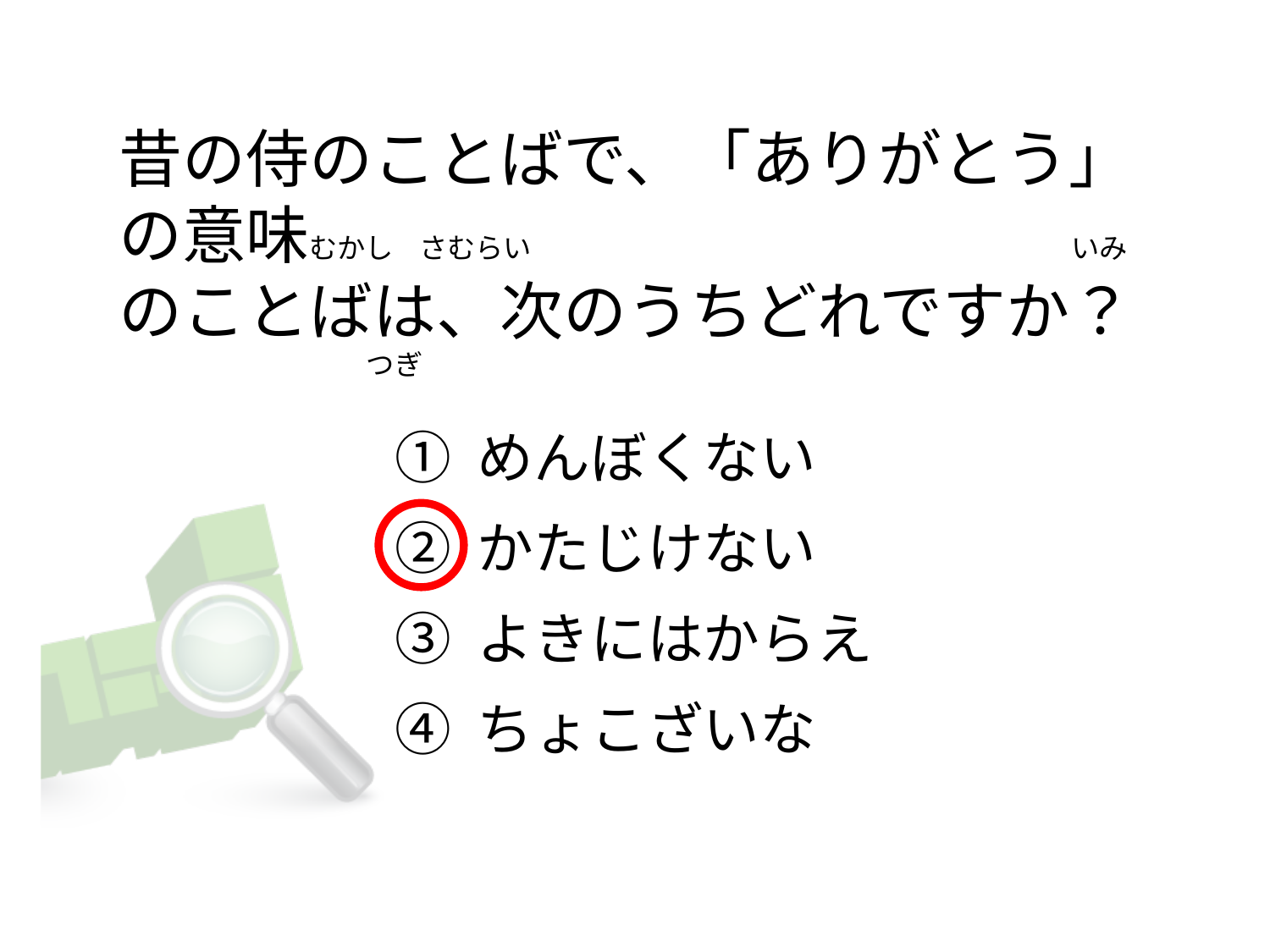

# 昔の侍のことばで、「ありがとう」の意味むかし    さむらい                                                                                     いみ のことばは、次のうちどれですか？                                        つぎ
① めんぼくない
② かたじけない
③ よきにはからえ
④ ちょこざいな